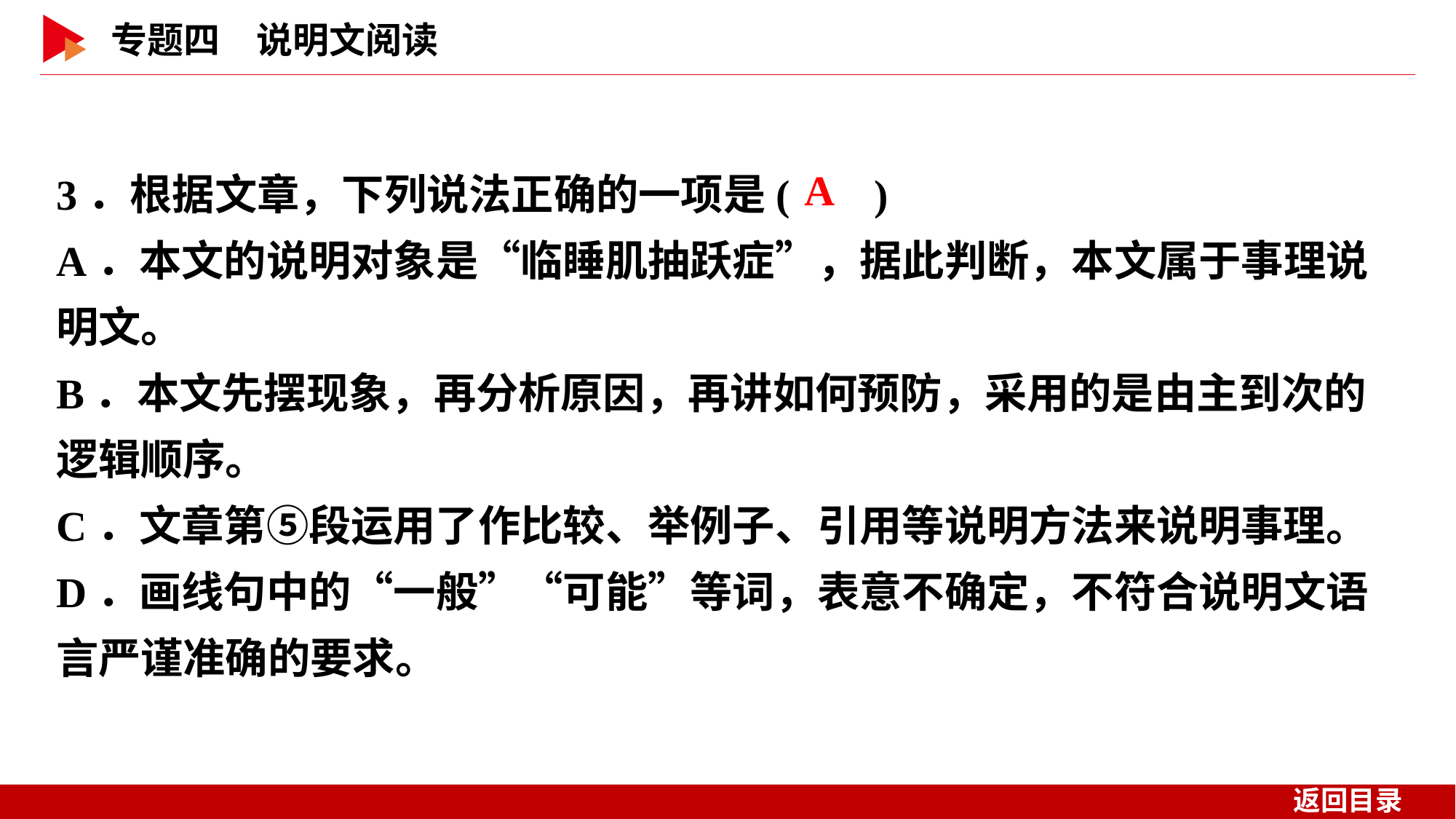

3．根据文章，下列说法正确的一项是(        )
A．本文的说明对象是“临睡肌抽跃症”，据此判断，本文属于事理说明文。
B．本文先摆现象，再分析原因，再讲如何预防，采用的是由主到次的逻辑顺序。
C．文章第⑤段运用了作比较、举例子、引用等说明方法来说明事理。
D．画线句中的“一般”“可能”等词，表意不确定，不符合说明文语言严谨准确的要求。
   A